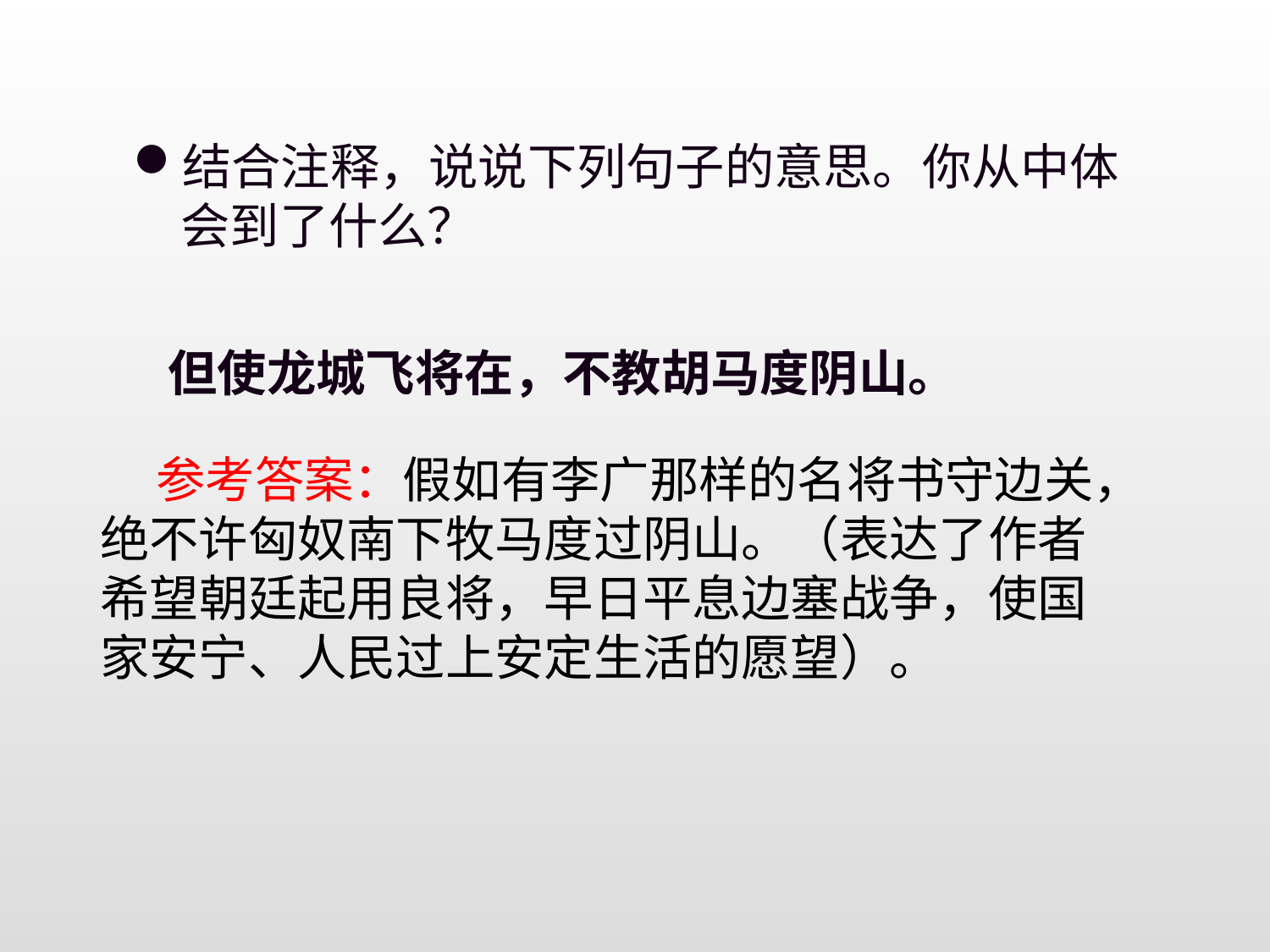

结合注释，说说下列句子的意思。你从中体会到了什么？
但使龙城飞将在，不教胡马度阴山。
    参考答案：假如有李广那样的名将书守边关，绝不许匈奴南下牧马度过阴山。（表达了作者希望朝廷起用良将，早日平息边塞战争，使国家安宁、人民过上安定生活的愿望）。